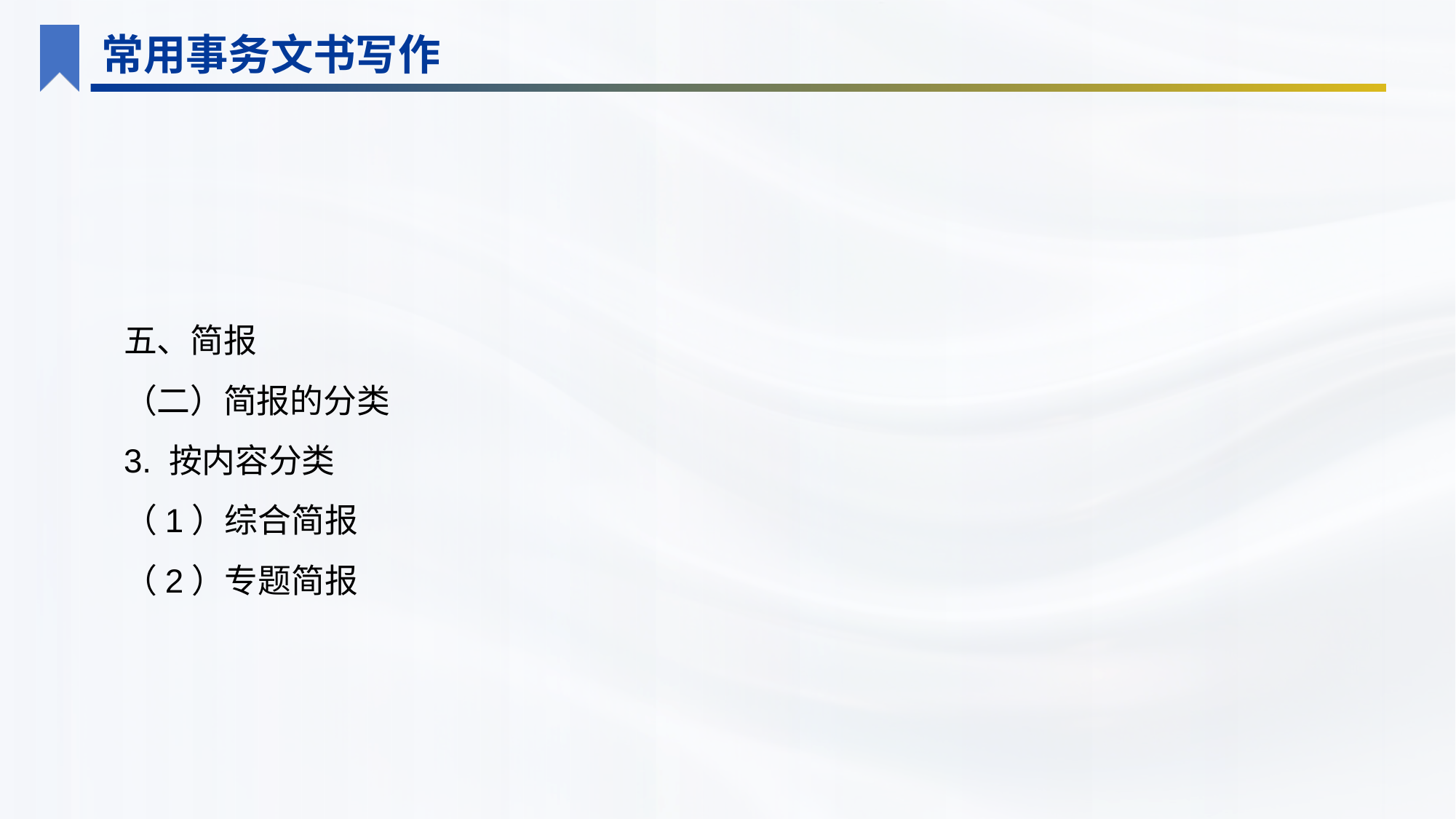

常用事务文书写作
五、简报
（二）简报的分类
3. 按内容分类
（1）综合简报
（2）专题简报